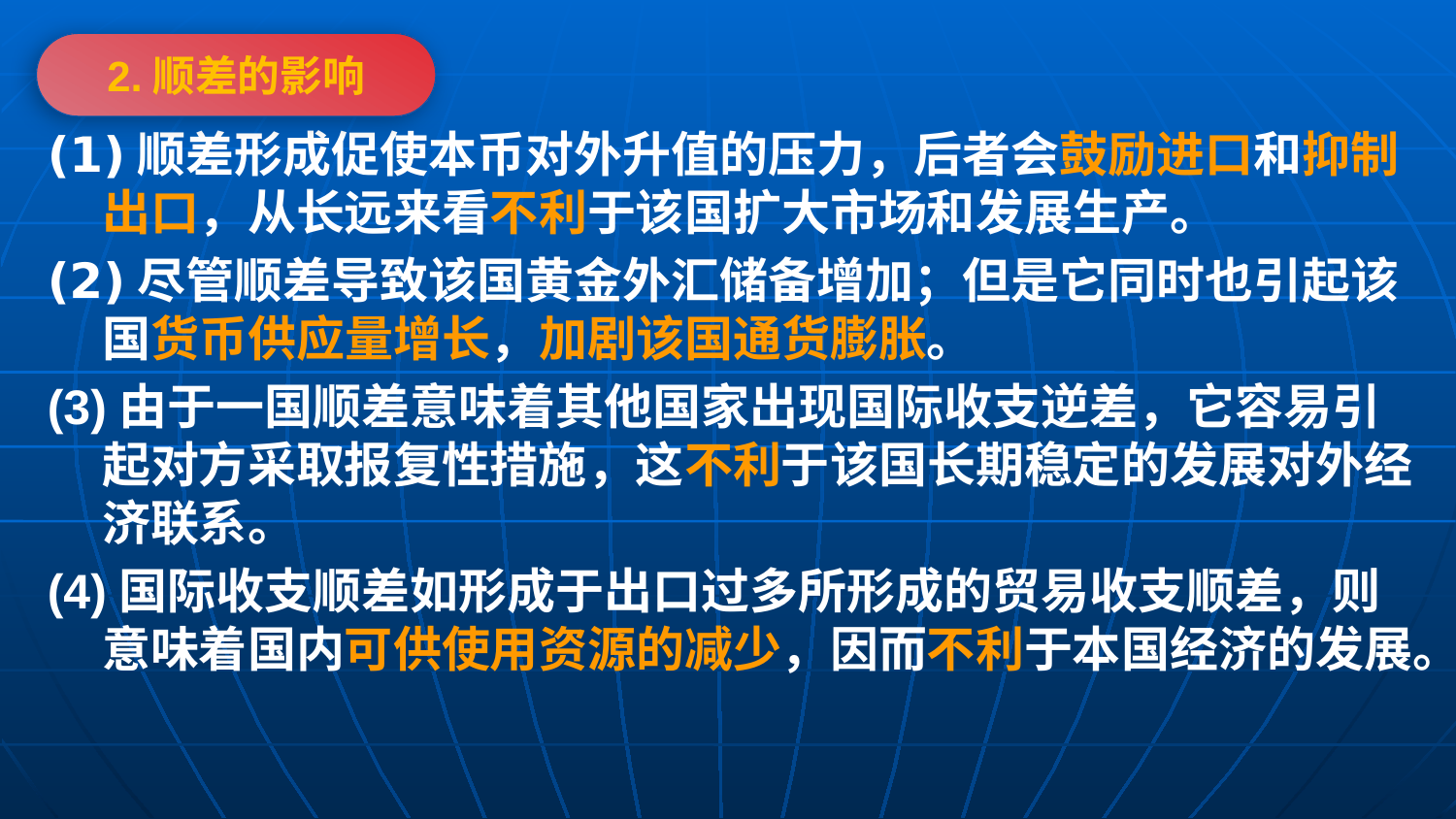

2.顺差的影响
(1)顺差形成促使本币对外升值的压力，后者会鼓励进口和抑制出口，从长远来看不利于该国扩大市场和发展生产。
(2)尽管顺差导致该国黄金外汇储备增加；但是它同时也引起该国货币供应量增长，加剧该国通货膨胀。
(3)由于一国顺差意味着其他国家出现国际收支逆差，它容易引起对方采取报复性措施，这不利于该国长期稳定的发展对外经济联系。
(4)国际收支顺差如形成于出口过多所形成的贸易收支顺差，则意味着国内可供使用资源的减少，因而不利于本国经济的发展。